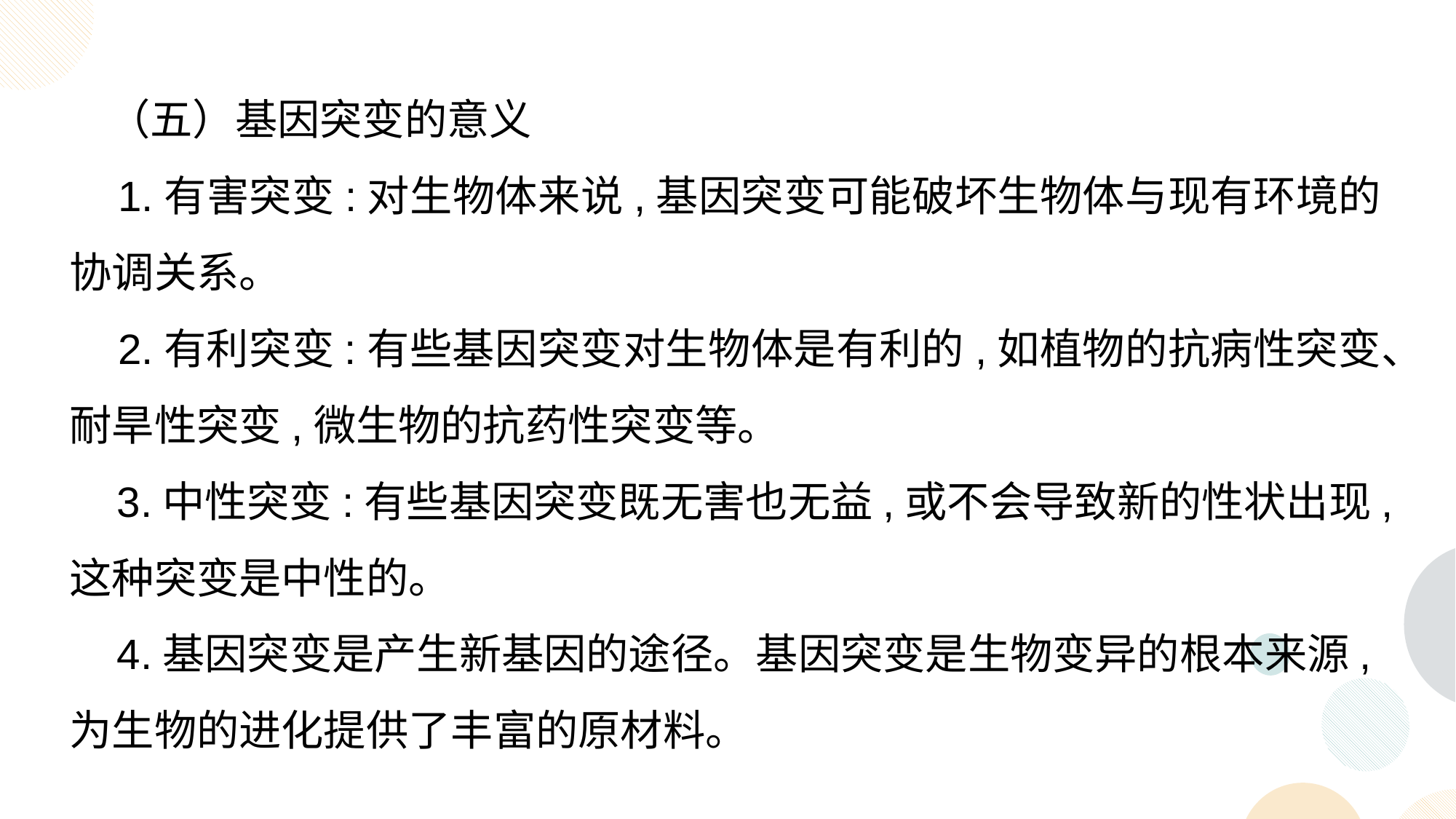

（五）基因突变的意义
    1.有害突变:对生物体来说,基因突变可能破坏生物体与现有环境的协调关系。
    2.有利突变:有些基因突变对生物体是有利的,如植物的抗病性突变、耐旱性突变,微生物的抗药性突变等。
    3.中性突变:有些基因突变既无害也无益,或不会导致新的性状出现,这种突变是中性的。
    4.基因突变是产生新基因的途径。基因突变是生物变异的根本来源,为生物的进化提供了丰富的原材料。